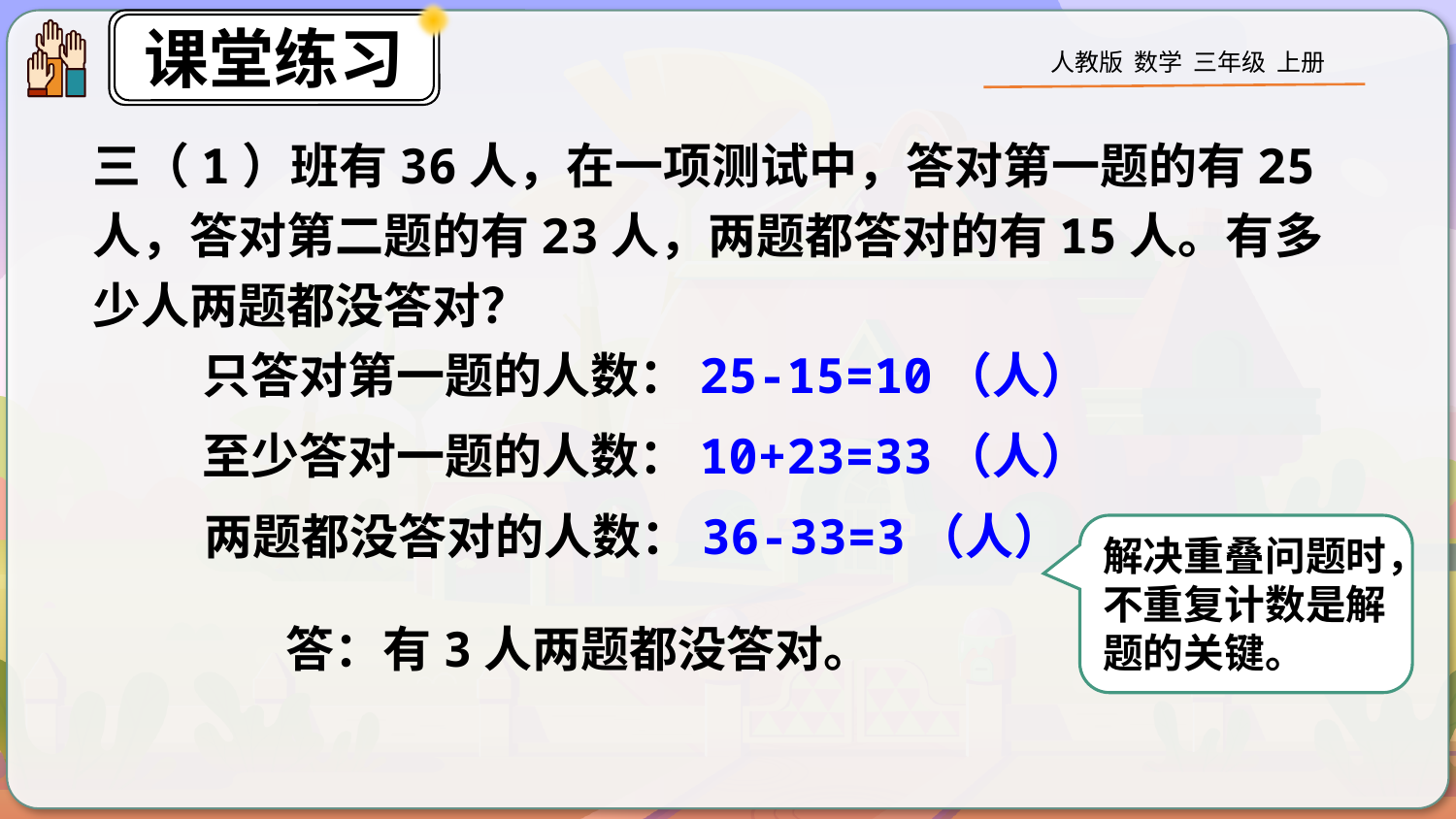

三（1）班有36人，在一项测试中，答对第一题的有25人，答对第二题的有23人，两题都答对的有15人。有多少人两题都没答对？
只答对第一题的人数：25-15=10（人）
至少答对一题的人数：10+23=33（人）
两题都没答对的人数：36-33=3（人）
解决重叠问题时，不重复计数是解题的关键。
答：有3人两题都没答对。